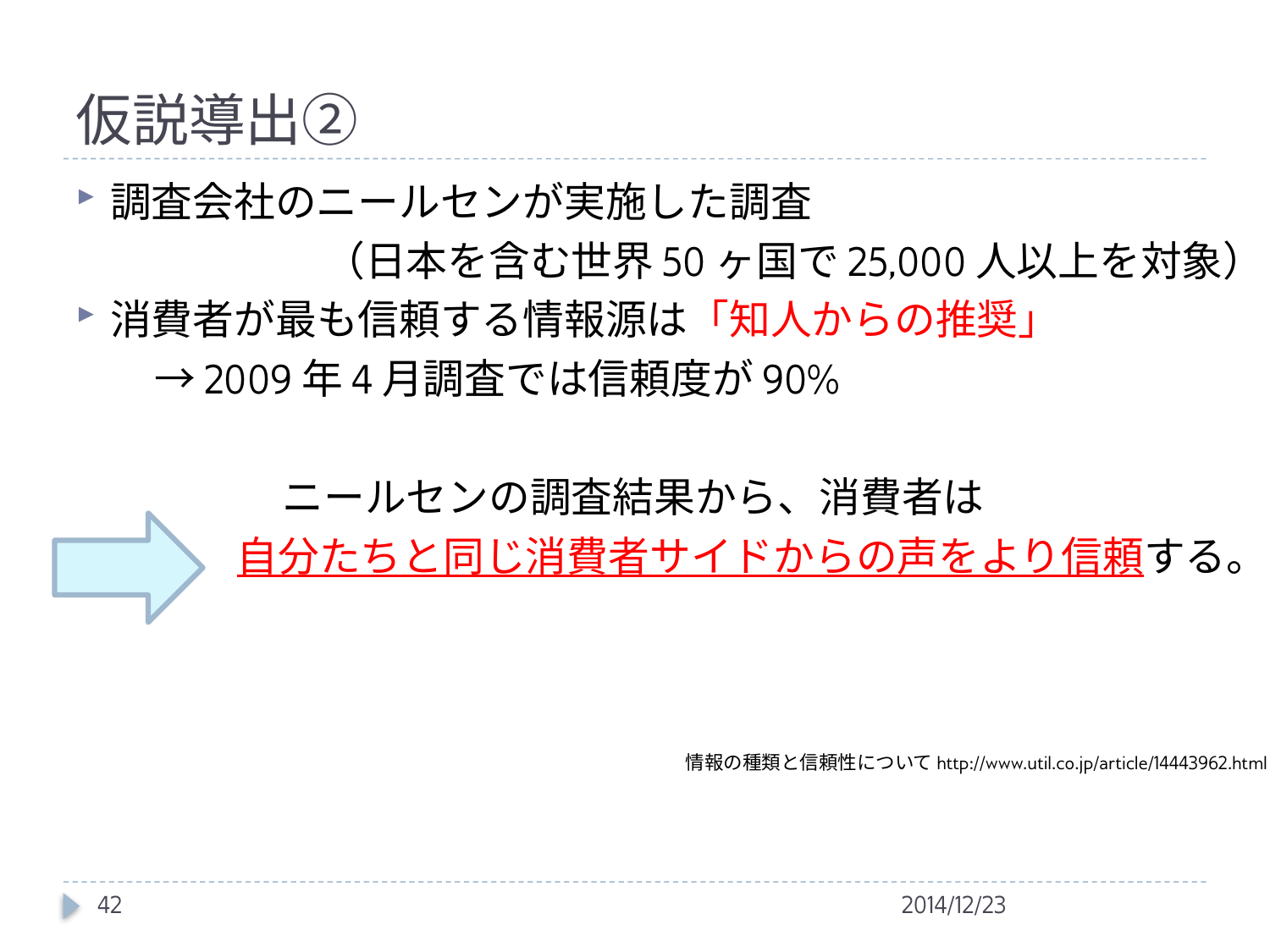

# 仮説導出②
調査会社のニールセンが実施した調査
　　　　　　（日本を含む世界50ヶ国で25,000人以上を対象）
消費者が最も信頼する情報源は「知人からの推奨」
   　→2009年4月調査では信頼度が90%

　　　　　ニールセンの調査結果から、消費者は
   　　　自分たちと同じ消費者サイドからの声をより信頼する。

　　　　　　　　　　　　　　　　　　　　　　　　　　　　　　　　情報の種類と信頼性についてhttp://www.util.co.jp/article/14443962.html

42
2014/12/23